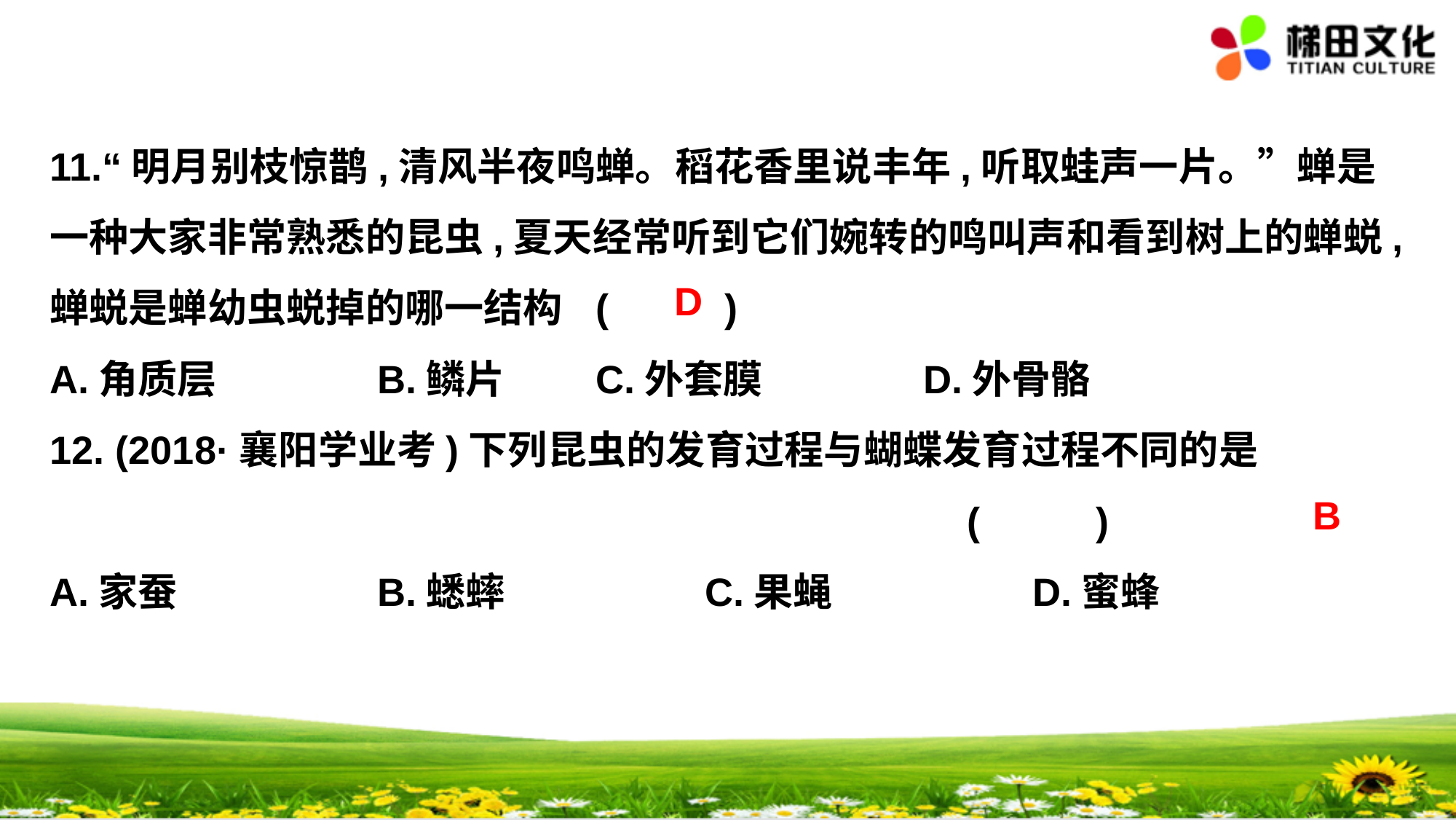

11.“明月别枝惊鹊,清风半夜鸣蝉。稻花香里说丰年,听取蛙声一片。”蝉是
一种大家非常熟悉的昆虫,夏天经常听到它们婉转的鸣叫声和看到树上的蝉蜕,
蝉蜕是蝉幼虫蜕掉的哪一结构	(　  　)
A.角质层　　	B.鳞片　　	C.外套膜　　	D.外骨骼
12. (2018·襄阳学业考)下列昆虫的发育过程与蝴蝶发育过程不同的是
								    (　  　)
A.家蚕		B.蟋蟀		C.果蝇		D.蜜蜂
D
B